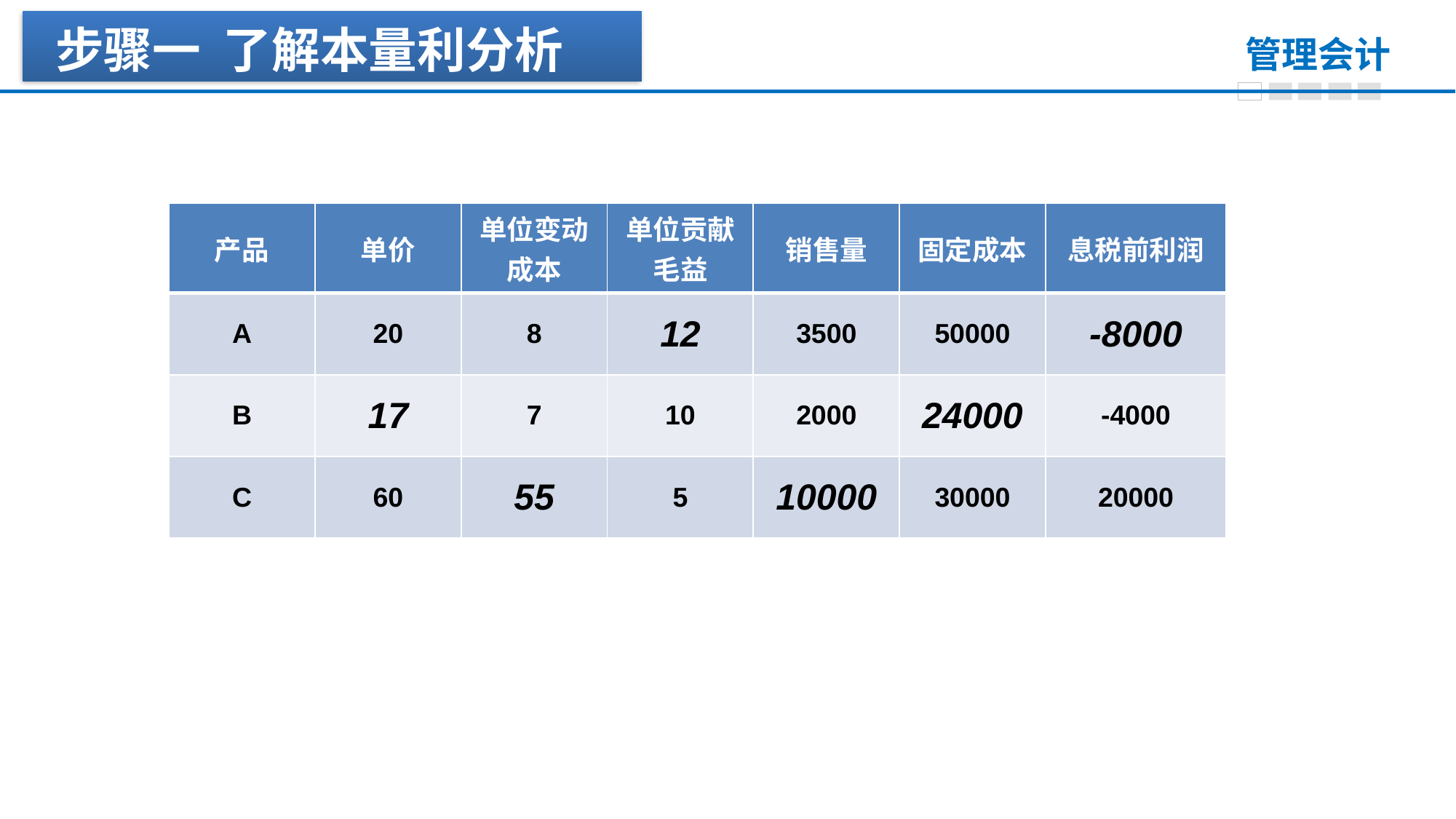

步骤一  了解本量利分析
| 产品 | 单价 | 单位变动成本 | 单位贡献毛益 | 销售量 | 固定成本 | 息税前利润 |
| --- | --- | --- | --- | --- | --- | --- |
| A | 20 | 8 | 12 | 3500 | 50000 | -8000 |
| B | 17 | 7 | 10 | 2000 | 24000 | -4000 |
| C | 60 | 55 | 5 | 10000 | 30000 | 20000 |